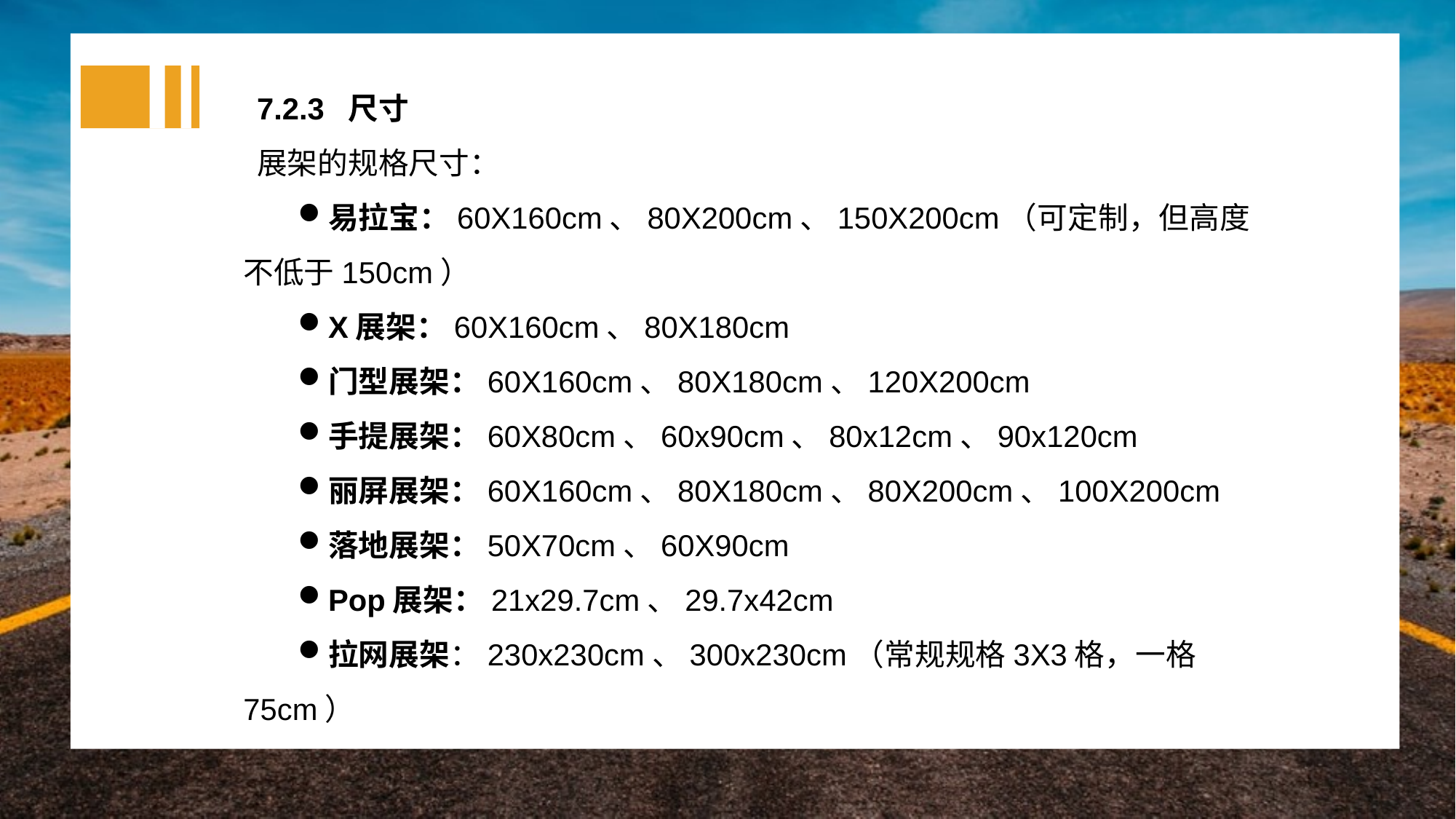

7.2.3  尺寸
展架的规格尺寸：
易拉宝：60X160cm、80X200cm、150X200cm（可定制，但高度不低于150cm）
X展架：60X160cm、80X180cm
门型展架：60X160cm、80X180cm、120X200cm
手提展架：60X80cm、60x90cm、80x12cm、90x120cm
丽屏展架：60X160cm、80X180cm、80X200cm、100X200cm
落地展架：50X70cm、60X90cm
Pop展架：21x29.7cm、29.7x42cm
拉网展架：230x230cm、300x230cm（常规规格3X3格，一格75cm）